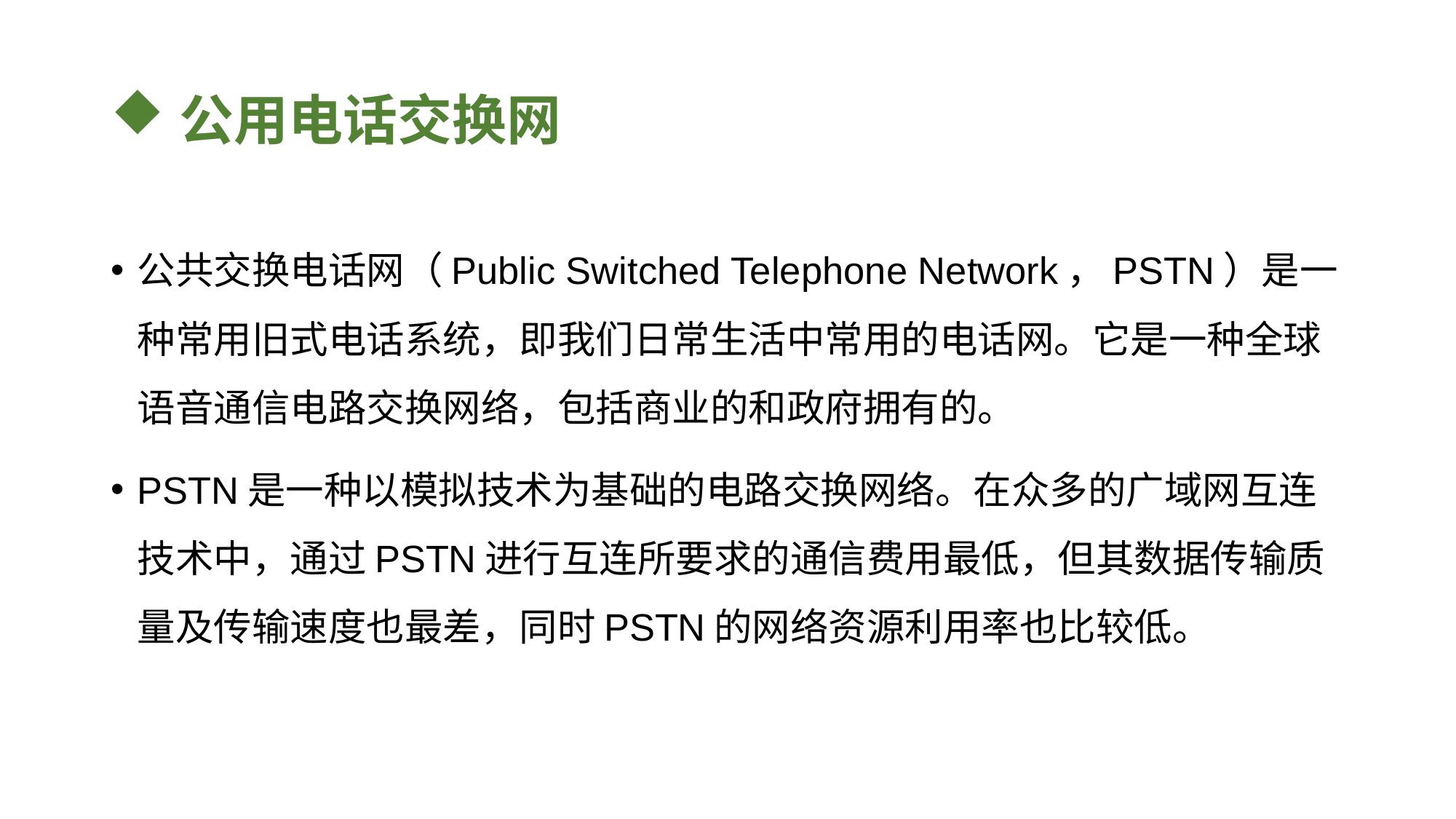

# 公用电话交换网
公共交换电话网（Public Switched Telephone Network，PSTN）是一种常用旧式电话系统，即我们日常生活中常用的电话网。它是一种全球语音通信电路交换网络，包括商业的和政府拥有的。
PSTN是一种以模拟技术为基础的电路交换网络。在众多的广域网互连技术中，通过PSTN进行互连所要求的通信费用最低，但其数据传输质量及传输速度也最差，同时PSTN的网络资源利用率也比较低。